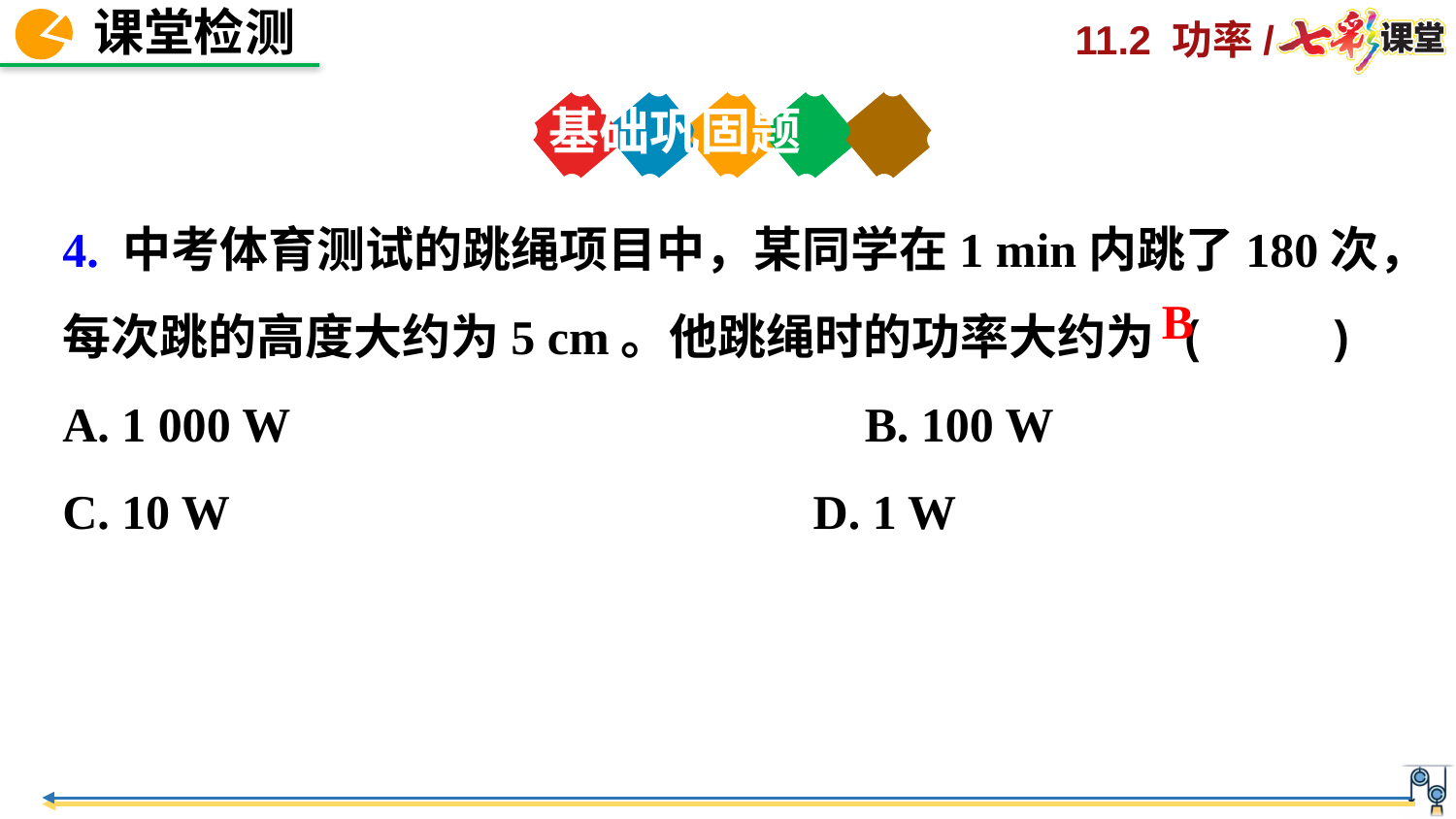

基础巩固题

4. 中考体育测试的跳绳项目中，某同学在1 min内跳了180次，每次跳的高度大约为5 cm。他跳绳时的功率大约为 (　　)
A. 1 000 W　　　　　　　　　      　B. 100 W
C. 10 W　　	                                         D. 1 W
B